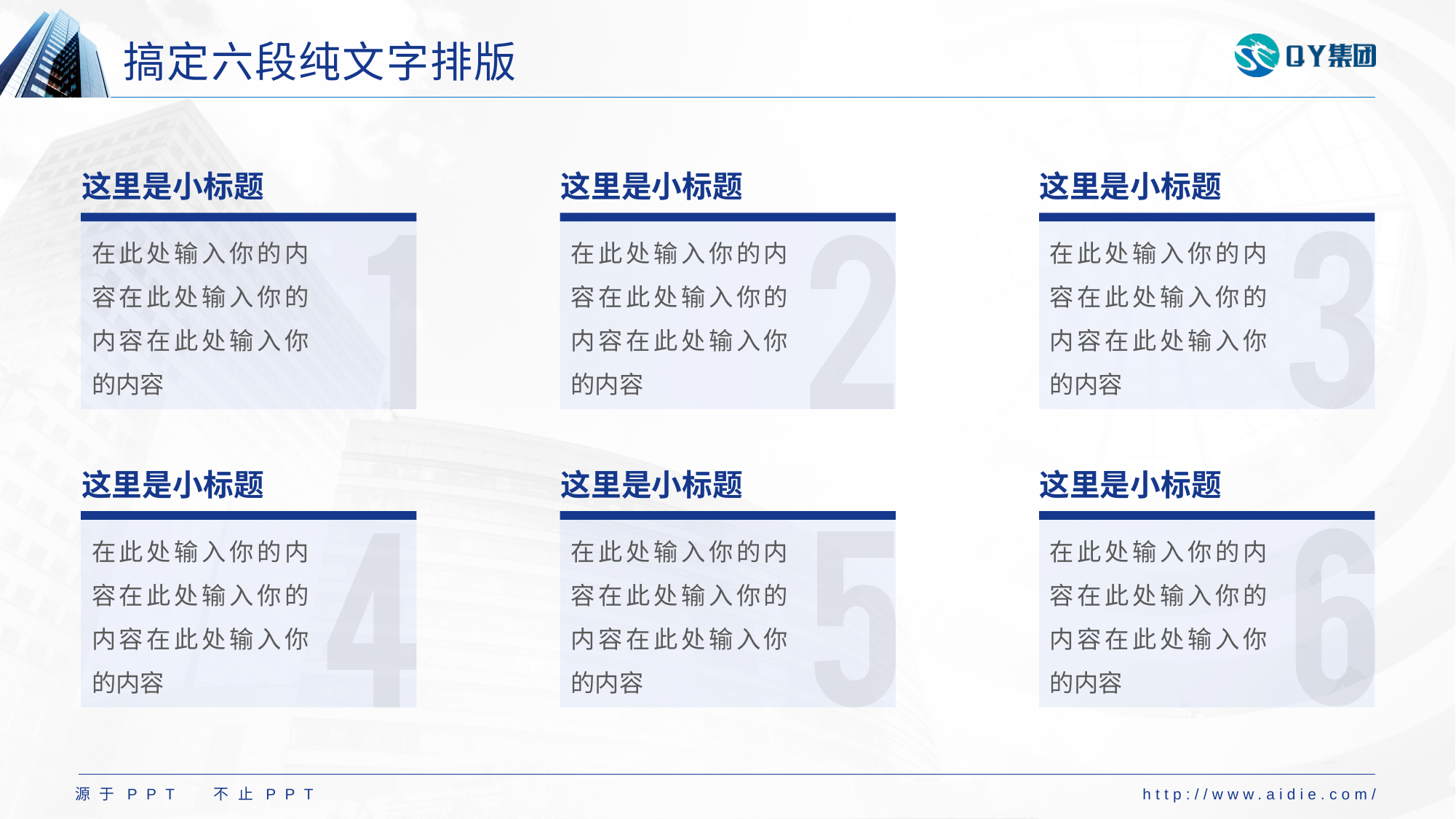

# 搞定六段纯文字排版
这里是小标题
这里是小标题
这里是小标题
在此处输入你的内容在此处输入你的内容在此处输入你的内容

在此处输入你的内容在此处输入你的内容在此处输入你的内容

在此处输入你的内容在此处输入你的内容在此处输入你的内容

这里是小标题
这里是小标题
这里是小标题
在此处输入你的内容在此处输入你的内容在此处输入你的内容

在此处输入你的内容在此处输入你的内容在此处输入你的内容

在此处输入你的内容在此处输入你的内容在此处输入你的内容